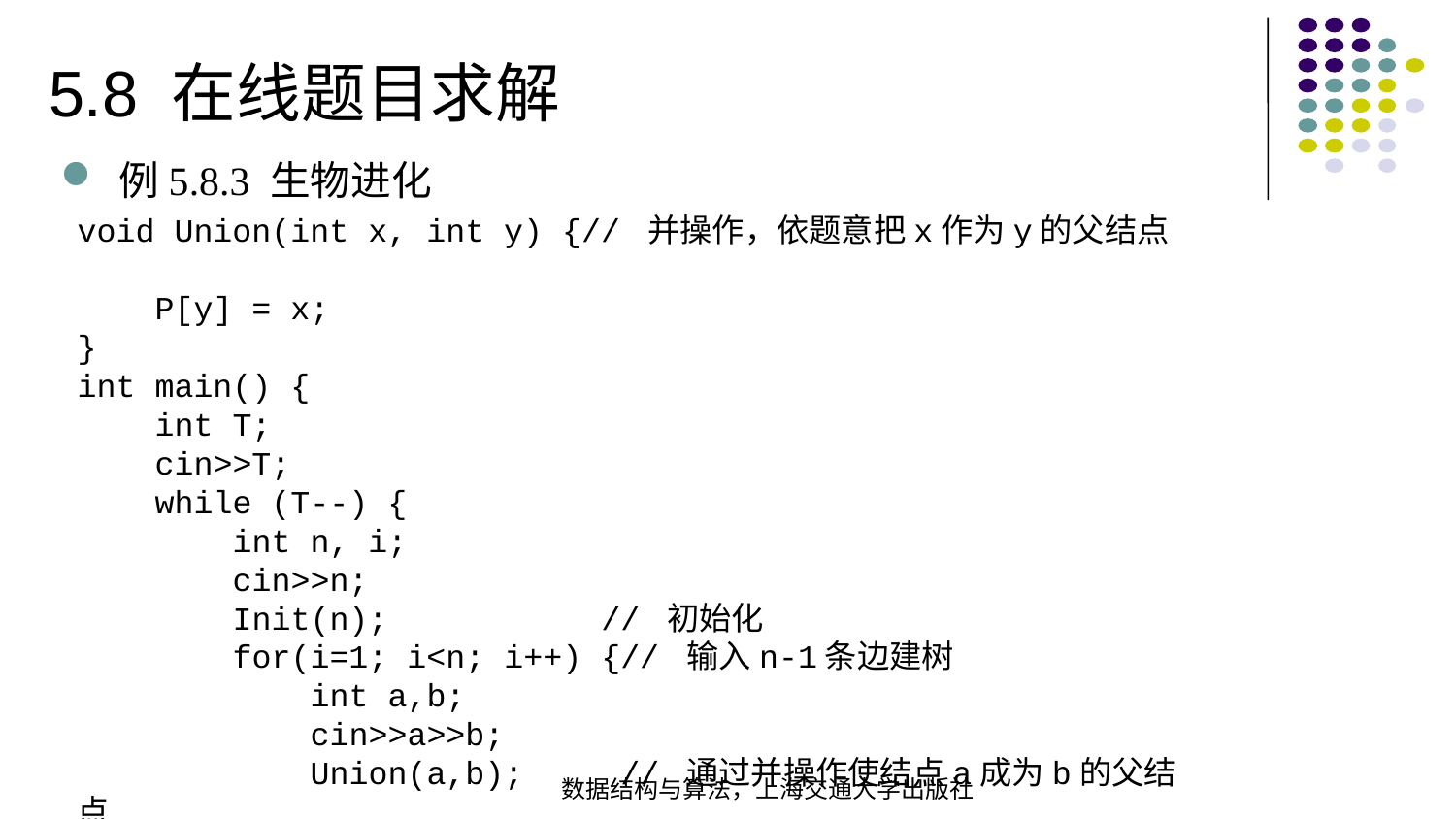

5.8 在线题目求解
例5.8.3 生物进化
void Union(int x, int y) {// 并操作，依题意把x作为y的父结点                        P[y] = x;                                }int main() {    int T;    cin>>T;    while (T--) {        int n, i;        cin>>n;        Init(n);           // 初始化         for(i=1; i<n; i++) {// 输入n-1条边建树             int a,b;            cin>>a>>b;            Union(a,b);     // 通过并操作使结点a成为b的父结点         }